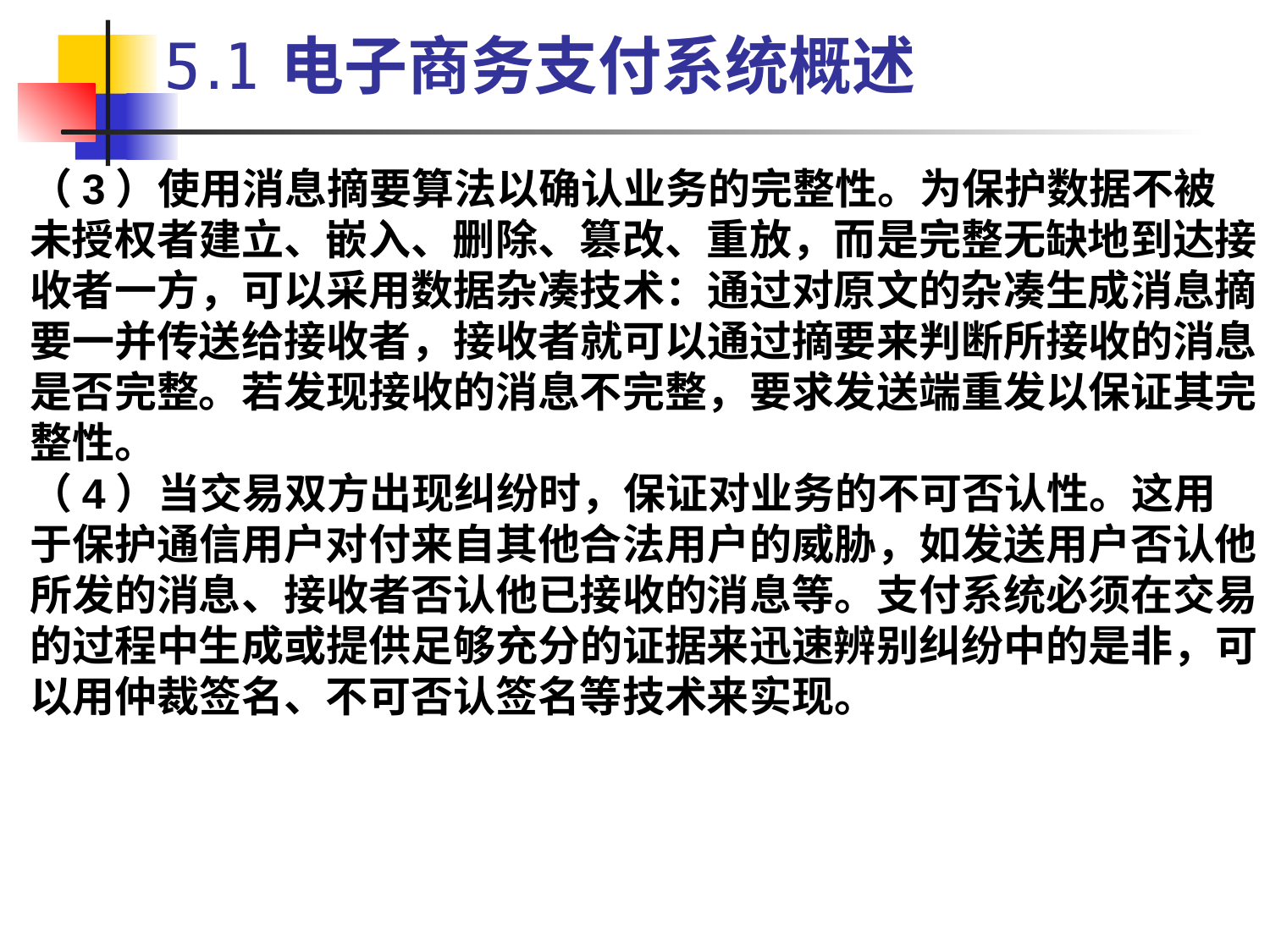

5.1电子商务支付系统概述
（3）使用消息摘要算法以确认业务的完整性。为保护数据不被未授权者建立、嵌入、删除、篡改、重放，而是完整无缺地到达接收者一方，可以采用数据杂凑技术：通过对原文的杂凑生成消息摘要一并传送给接收者，接收者就可以通过摘要来判断所接收的消息是否完整。若发现接收的消息不完整，要求发送端重发以保证其完整性。
（4）当交易双方出现纠纷时，保证对业务的不可否认性。这用于保护通信用户对付来自其他合法用户的威胁，如发送用户否认他所发的消息、接收者否认他已接收的消息等。支付系统必须在交易的过程中生成或提供足够充分的证据来迅速辨别纠纷中的是非，可以用仲裁签名、不可否认签名等技术来实现。